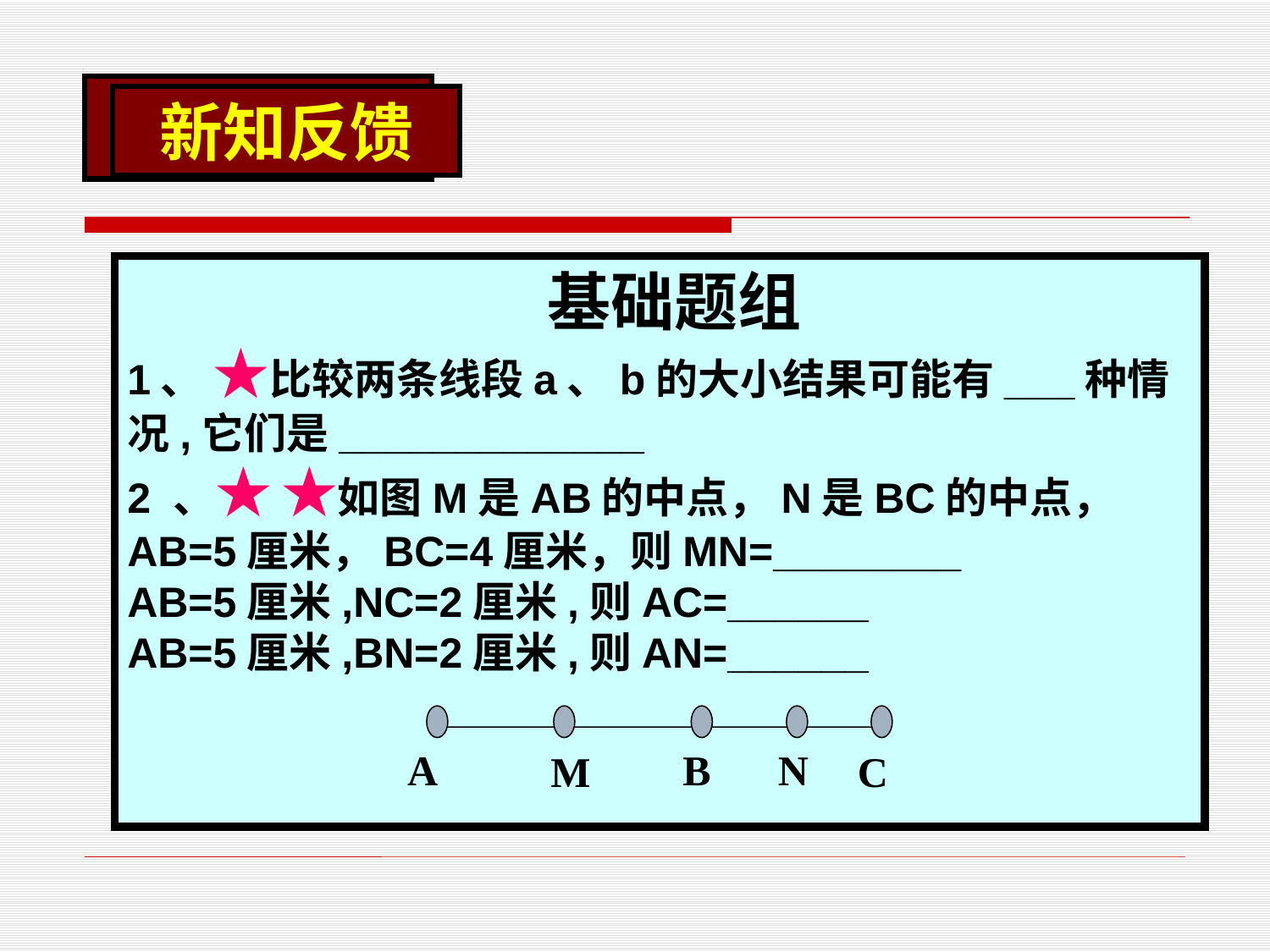

新知反馈

 基础题组
1、 ★比较两条线段a、b的大小结果可能有___种情况,它们是_____________
2 、★ ★如图M是AB的中点，N是BC的中点，
AB=5厘米，BC=4厘米，则MN=________
AB=5厘米,NC=2厘米,则AC=______
AB=5厘米,BN=2厘米,则AN=______

A
B
N
M
C